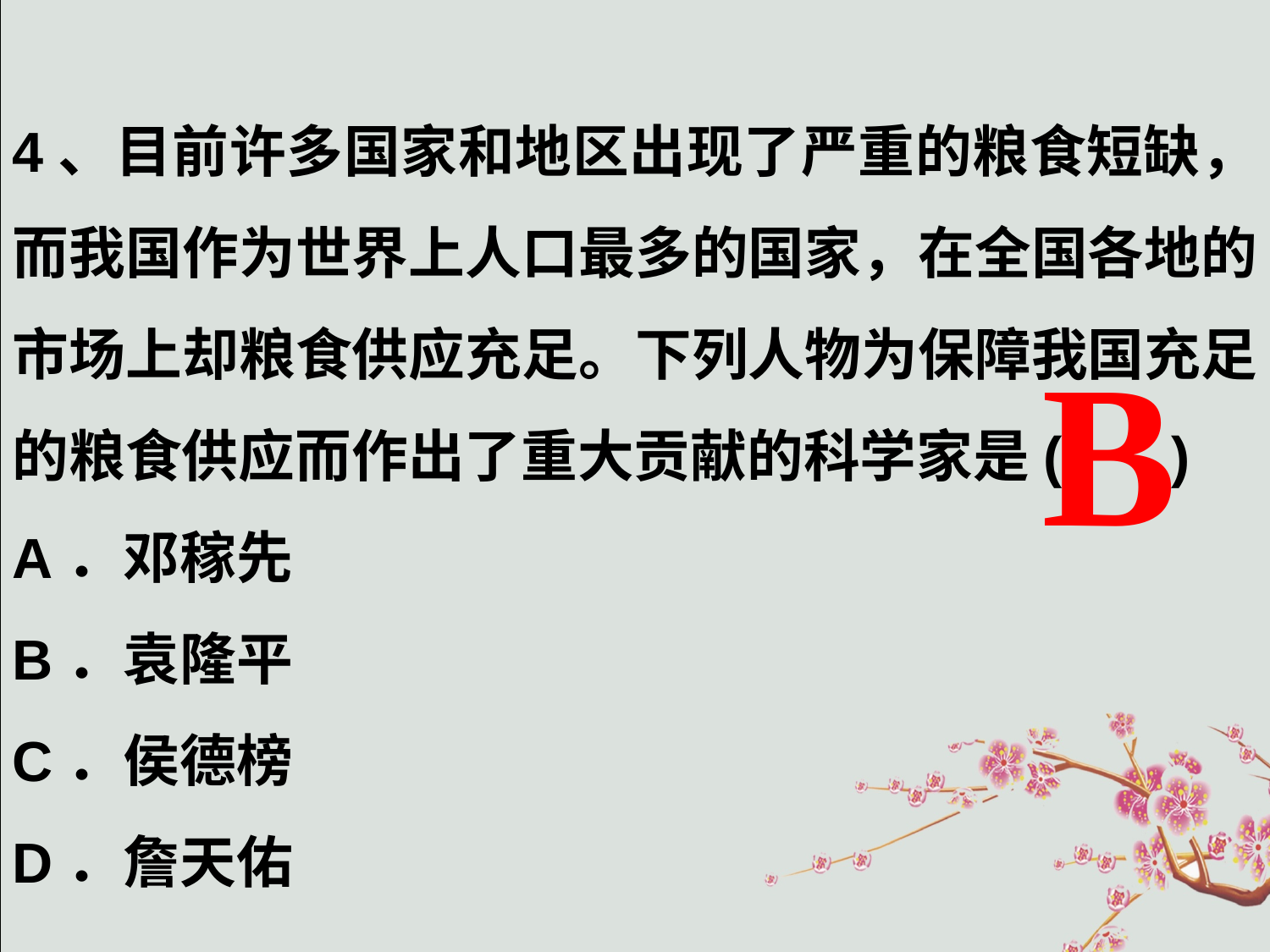

4、目前许多国家和地区出现了严重的粮食短缺，而我国作为世界上人口最多的国家，在全国各地的市场上却粮食供应充足。下列人物为保障我国充足的粮食供应而作出了重大贡献的科学家是(       )
A．邓稼先
B．袁隆平
C．侯德榜
D．詹天佑
B